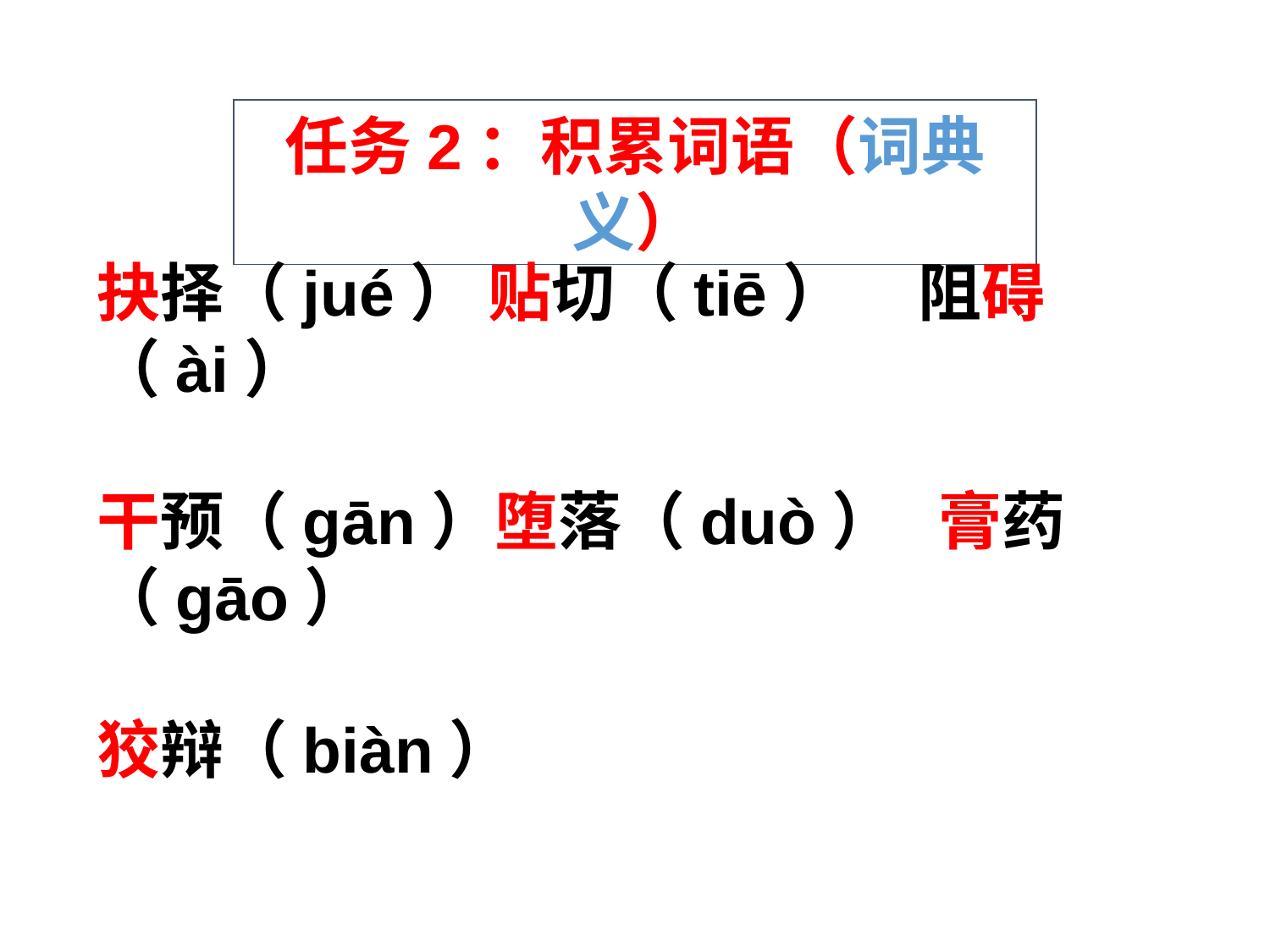

任务2：积累词语（词典义）
抉择（jué） 贴切（tiē）     阻碍（ài）

干预（gān）堕落（duò）   膏药（gāo）

狡辩（biàn）